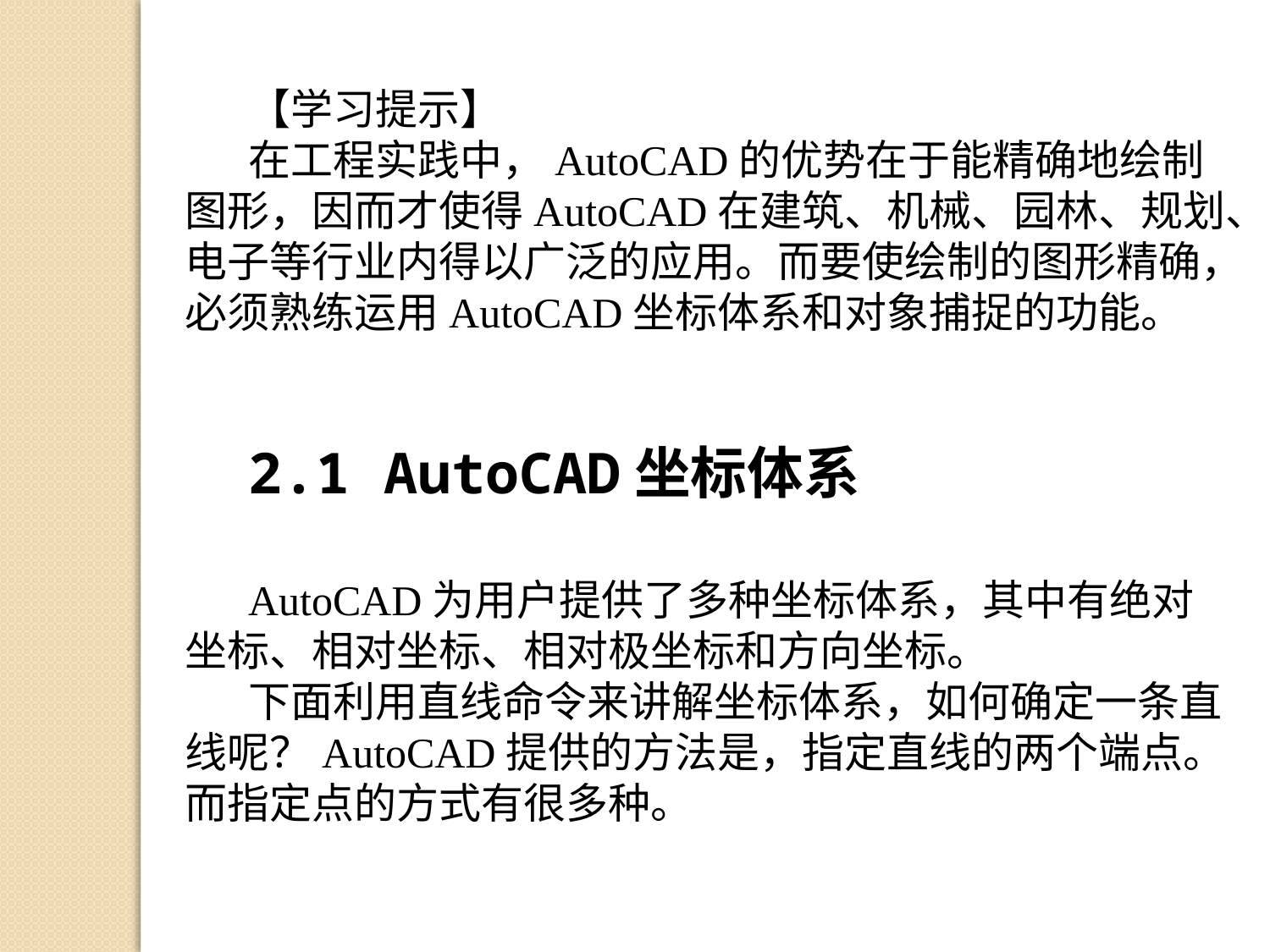

【学习提示】
在工程实践中，AutoCAD的优势在于能精确地绘制图形，因而才使得AutoCAD在建筑、机械、园林、规划、电子等行业内得以广泛的应用。而要使绘制的图形精确，必须熟练运用AutoCAD坐标体系和对象捕捉的功能。

2.1 AutoCAD坐标体系

AutoCAD为用户提供了多种坐标体系，其中有绝对坐标、相对坐标、相对极坐标和方向坐标。
下面利用直线命令来讲解坐标体系，如何确定一条直线呢？AutoCAD提供的方法是，指定直线的两个端点。而指定点的方式有很多种。